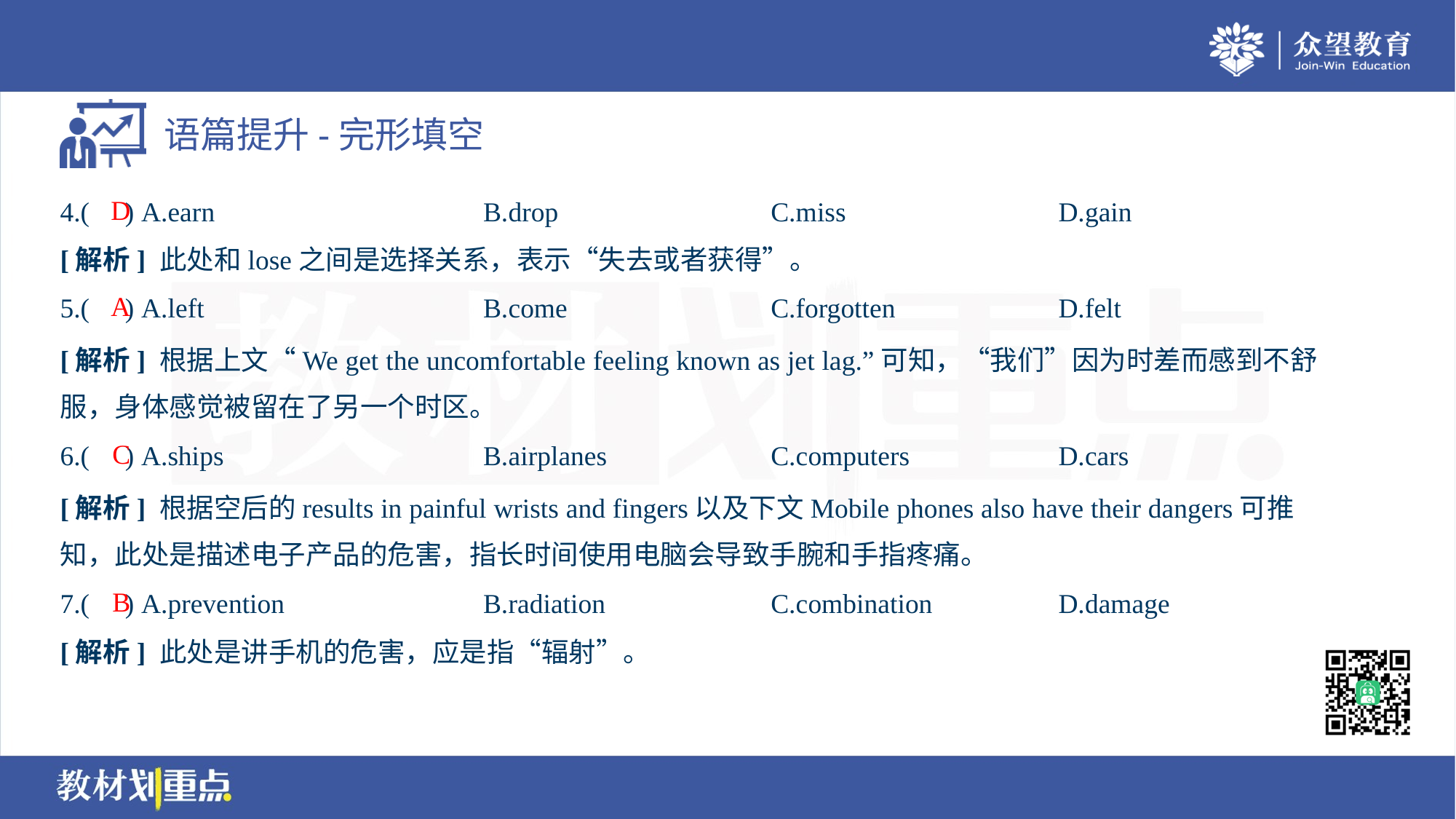

D
4.(     ) A.earn	B.drop	C.miss	D.gain
[解析] 此处和lose之间是选择关系，表示“失去或者获得”。
A
5.(     ) A.left	B.come	C.forgotten	D.felt
[解析] 根据上文“We get the uncomfortable feeling known as jet lag.”可知，“我们”因为时差而感到不舒
服，身体感觉被留在了另一个时区。
C
6.(     ) A.ships	B.airplanes	C.computers	D.cars
[解析] 根据空后的results in painful wrists and fingers以及下文Mobile phones also have their dangers可推
知，此处是描述电子产品的危害，指长时间使用电脑会导致手腕和手指疼痛。
B
7.(     ) A.prevention	B.radiation	C.combination	D.damage
[解析] 此处是讲手机的危害，应是指“辐射”。